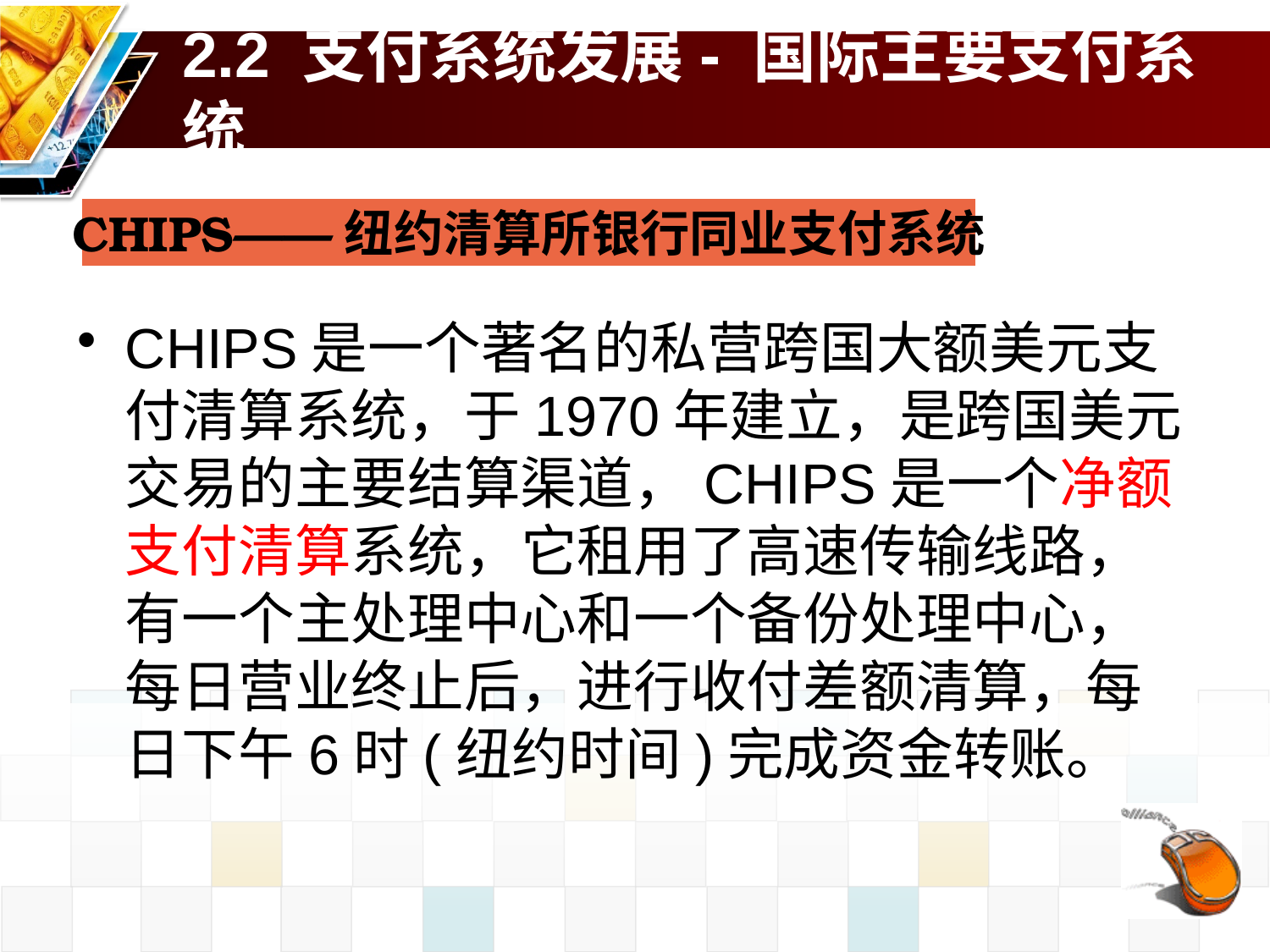

# 2.2 支付系统发展- 国际主要支付系统
CHIPS——纽约清算所银行同业支付系统
CHIPS是一个著名的私营跨国大额美元支付清算系统，于1970年建立，是跨国美元交易的主要结算渠道，CHIPS是一个净额支付清算系统，它租用了高速传输线路，有一个主处理中心和一个备份处理中心，每日营业终止后，进行收付差额清算，每日下午6时(纽约时间)完成资金转账。